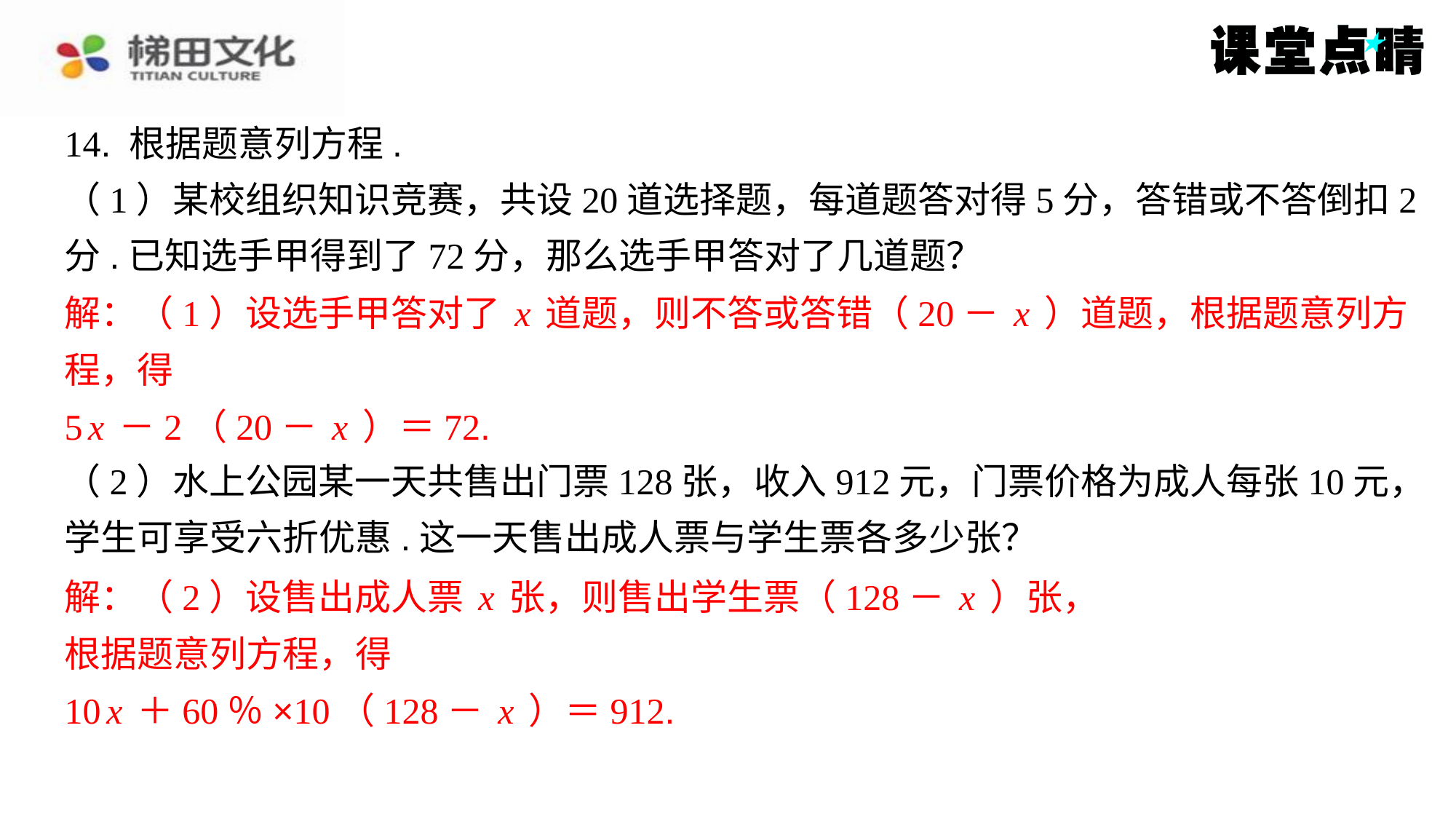

14. 根据题意列方程.
（1）某校组织知识竞赛，共设20道选择题，每道题答对得5分，答错或不答倒扣2
分.已知选手甲得到了72分，那么选手甲答对了几道题？
解：（1）设选手甲答对了x道题，则不答或答错（20－x）道题，根据题意列方
程，得
5x－2（20－x）＝72.
（2）水上公园某一天共售出门票128张，收入912元，门票价格为成人每张10元，
学生可享受六折优惠.这一天售出成人票与学生票各多少张？
解：（2）设售出成人票x张，则售出学生票（128－x）张，
根据题意列方程，得
10x＋60％×10（128－x）＝912.
解：（1）设选手甲答对了x道题，则不答或答错（20－x）道题，根据题意列方
程，得
5x－2（20－x）＝72.
解：（2）设售出成人票x张，则售出学生票（128－x）张，
根据题意列方程，得
10x＋60％×10（128－x）＝912.